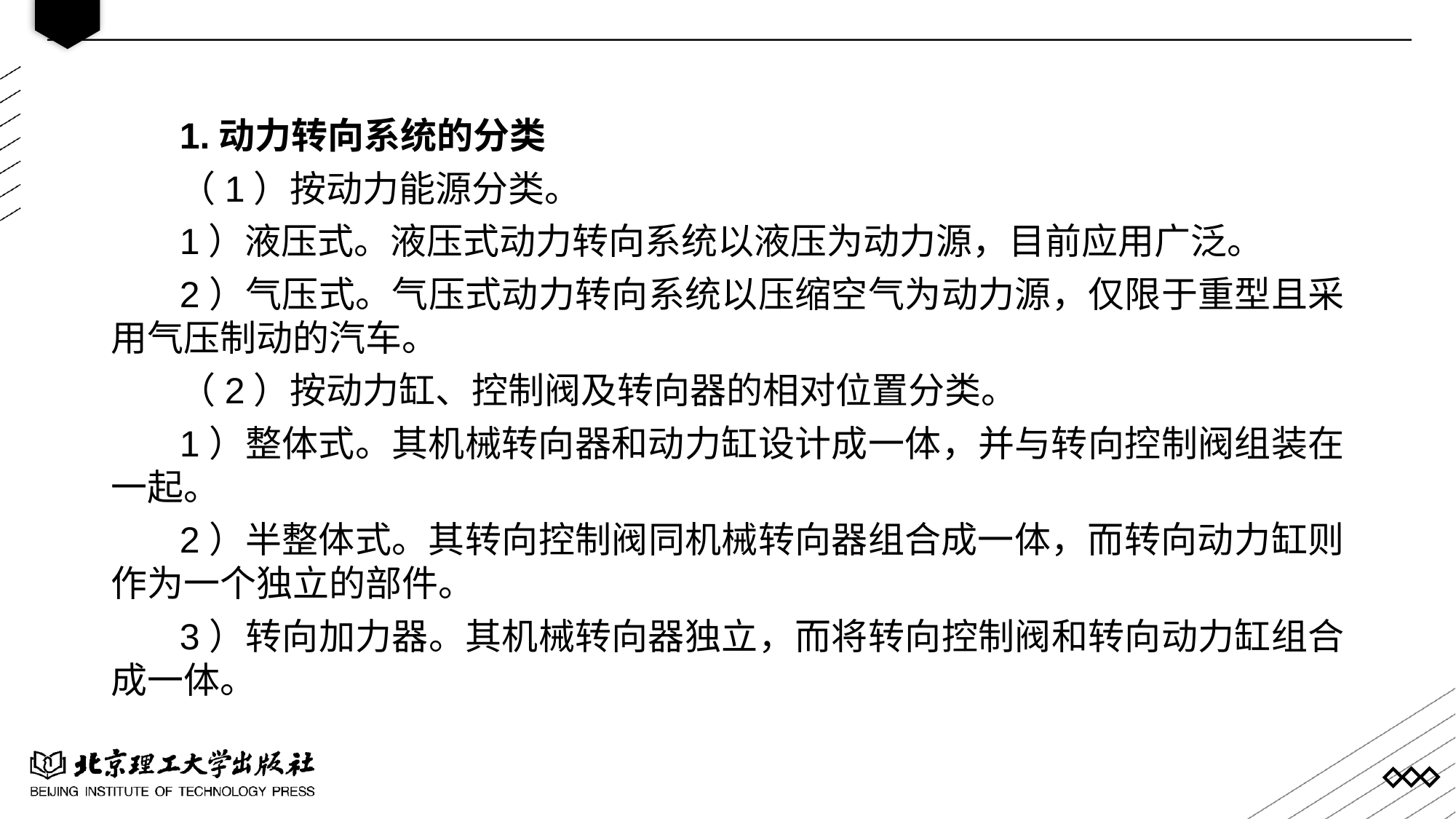

1.动力转向系统的分类
（1）按动力能源分类。
1）液压式。液压式动力转向系统以液压为动力源，目前应用广泛。
2）气压式。气压式动力转向系统以压缩空气为动力源，仅限于重型且采用气压制动的汽车。
（2）按动力缸、控制阀及转向器的相对位置分类。
1）整体式。其机械转向器和动力缸设计成一体，并与转向控制阀组装在一起。
2）半整体式。其转向控制阀同机械转向器组合成一体，而转向动力缸则作为一个独立的部件。
3）转向加力器。其机械转向器独立，而将转向控制阀和转向动力缸组合成一体。